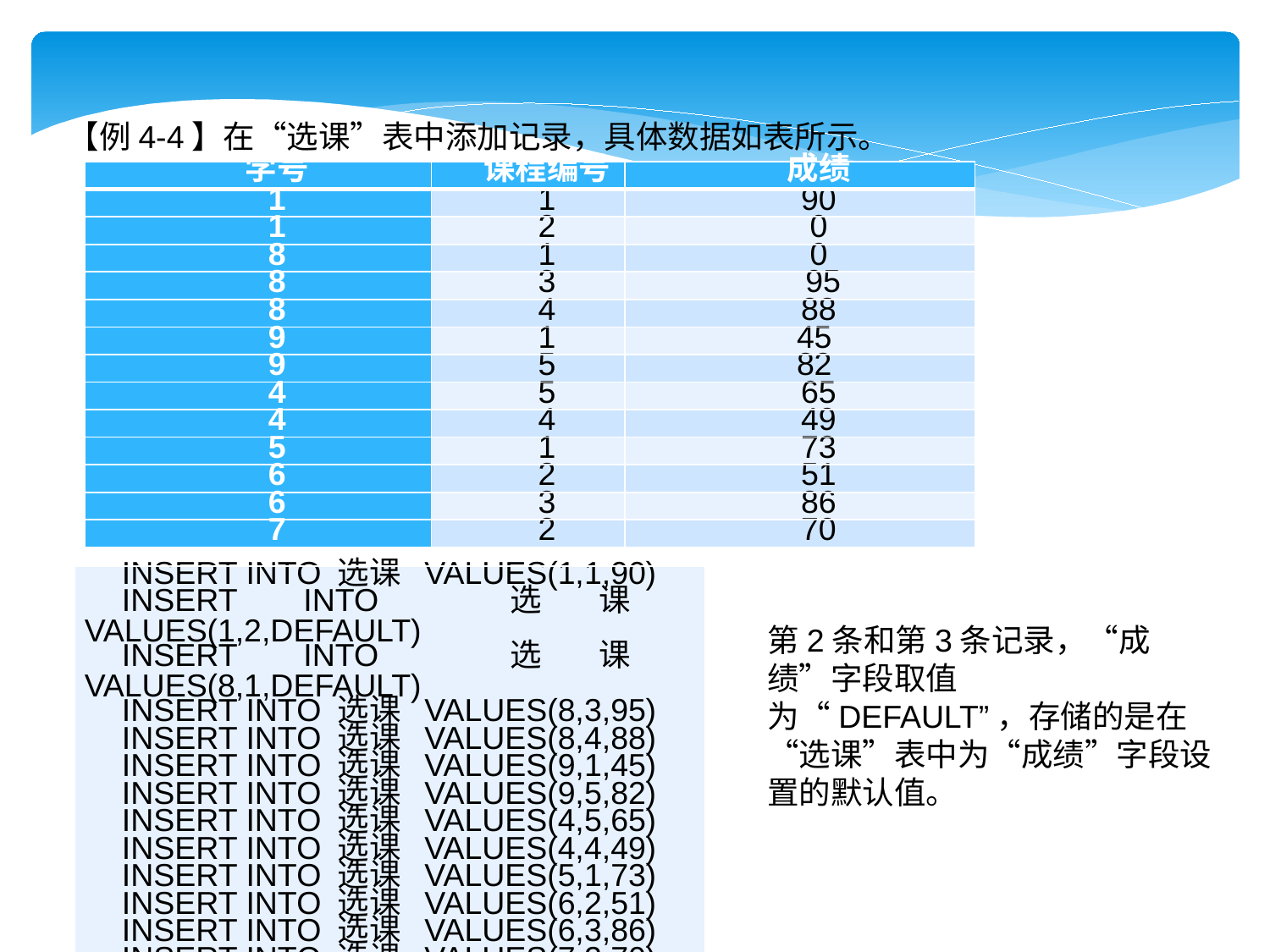

【例4-4】在“选课”表中添加记录，具体数据如表所示。
| 学号 | 课程编号 | 成绩 |
| --- | --- | --- |
| 1 | 1 | 90 |
| 1 | 2 | 0 |
| 8 | 1 | 0 |
| 8 | 3 | 95 |
| 8 | 4 | 88 |
| 9 | 1 | 45 |
| 9 | 5 | 82 |
| 4 | 5 | 65 |
| 4 | 4 | 49 |
| 5 | 1 | 73 |
| 6 | 2 | 51 |
| 6 | 3 | 86 |
| 7 | 2 | 70 |
| INSERT INTO 选课 VALUES(1,1,90) INSERT INTO 选课 VALUES(1,2,DEFAULT) INSERT INTO 选课 VALUES(8,1,DEFAULT) INSERT INTO 选课 VALUES(8,3,95) INSERT INTO 选课 VALUES(8,4,88) INSERT INTO 选课 VALUES(9,1,45) INSERT INTO 选课 VALUES(9,5,82) INSERT INTO 选课 VALUES(4,5,65) INSERT INTO 选课 VALUES(4,4,49) INSERT INTO 选课 VALUES(5,1,73) INSERT INTO 选课 VALUES(6,2,51) INSERT INTO 选课 VALUES(6,3,86) INSERT INTO 选课 VALUES(7,2,70) |
| --- |
第2条和第3条记录，“成绩”字段取值为“DEFAULT”，存储的是在“选课”表中为“成绩”字段设置的默认值。